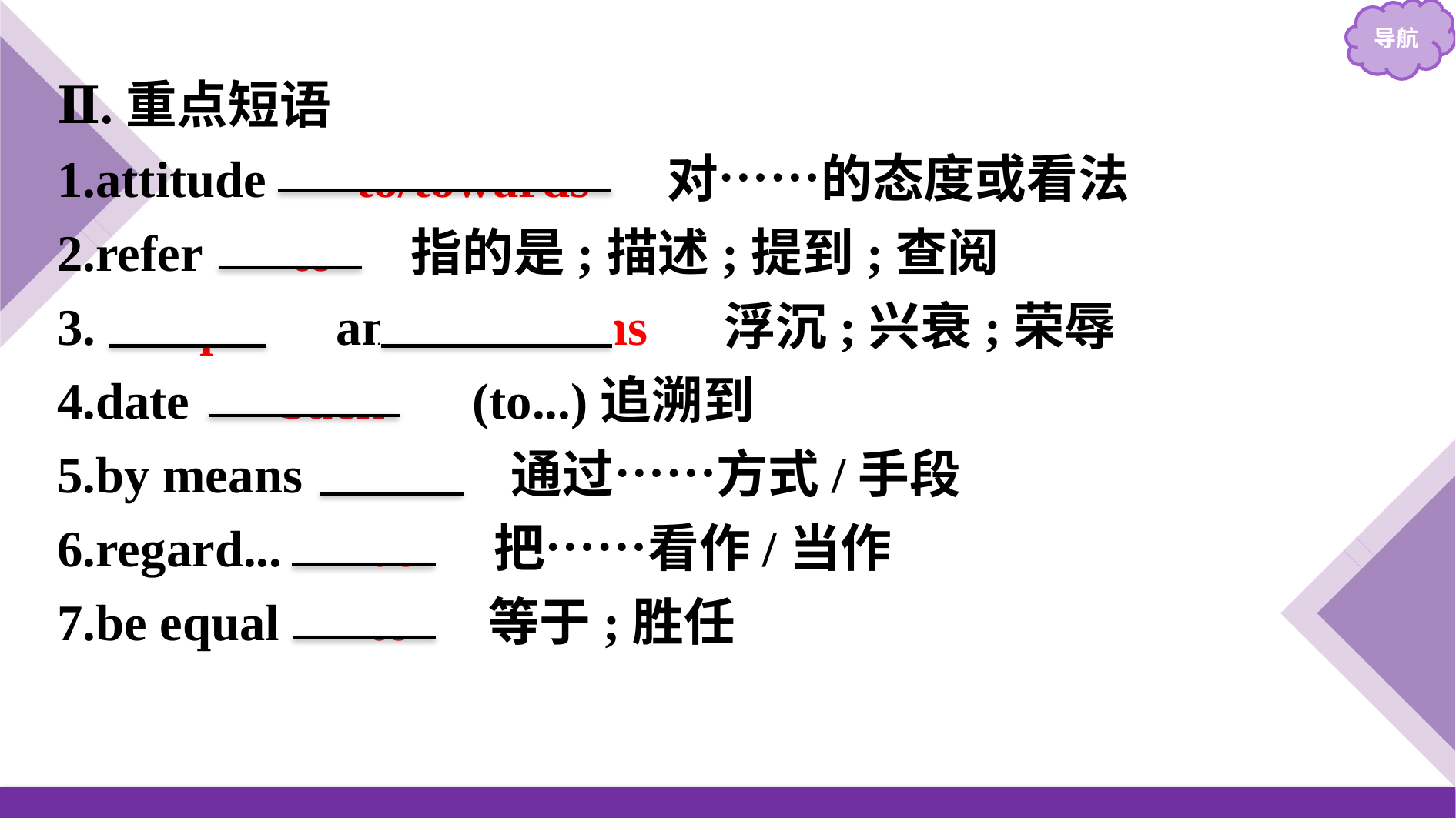

Ⅱ.重点短语
1.attitude 　to/towards　 对……的态度或看法
2.refer 　to　 指的是;描述;提到;查阅
3.　ups　 and 　downs　 浮沉;兴衰;荣辱
4.date 　back　 (to...)追溯到
5.by means 　of　 通过……方式/手段
6.regard... 　as　 把……看作/当作
7.be equal 　to　 等于;胜任